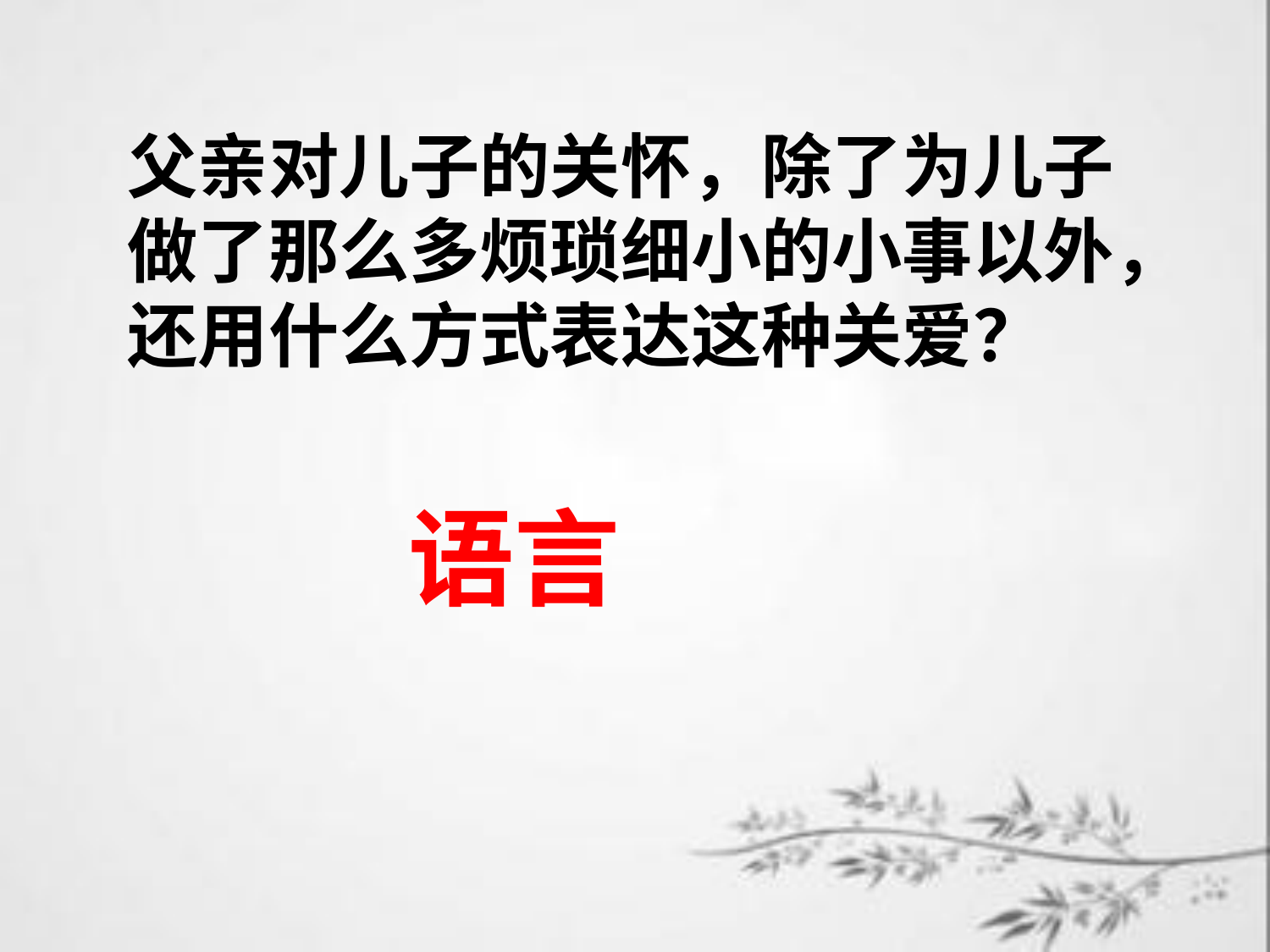

父亲对儿子的关怀，除了为儿子做了那么多烦琐细小的小事以外，还用什么方式表达这种关爱？
语言